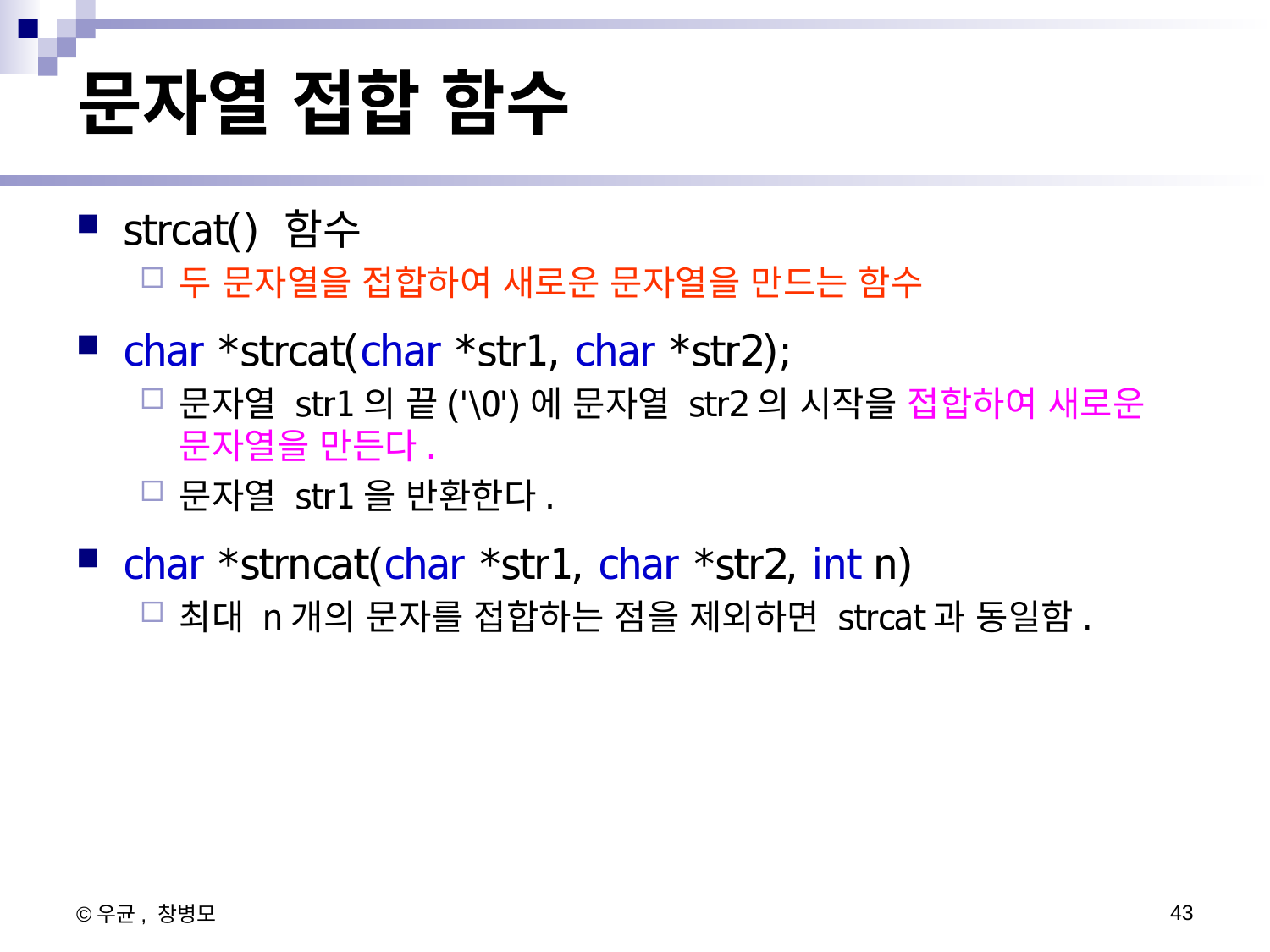

# 문자열 접합 함수
strcat() 함수
두 문자열을 접합하여 새로운 문자열을 만드는 함수
char *strcat(char *str1, char *str2);
문자열 str1의 끝('\0')에 문자열 str2의 시작을 접합하여 새로운 문자열을 만든다.
문자열 str1을 반환한다.
char *strncat(char *str1, char *str2, int n)
최대 n개의 문자를 접합하는 점을 제외하면 strcat과 동일함.
©우균, 창병모
43